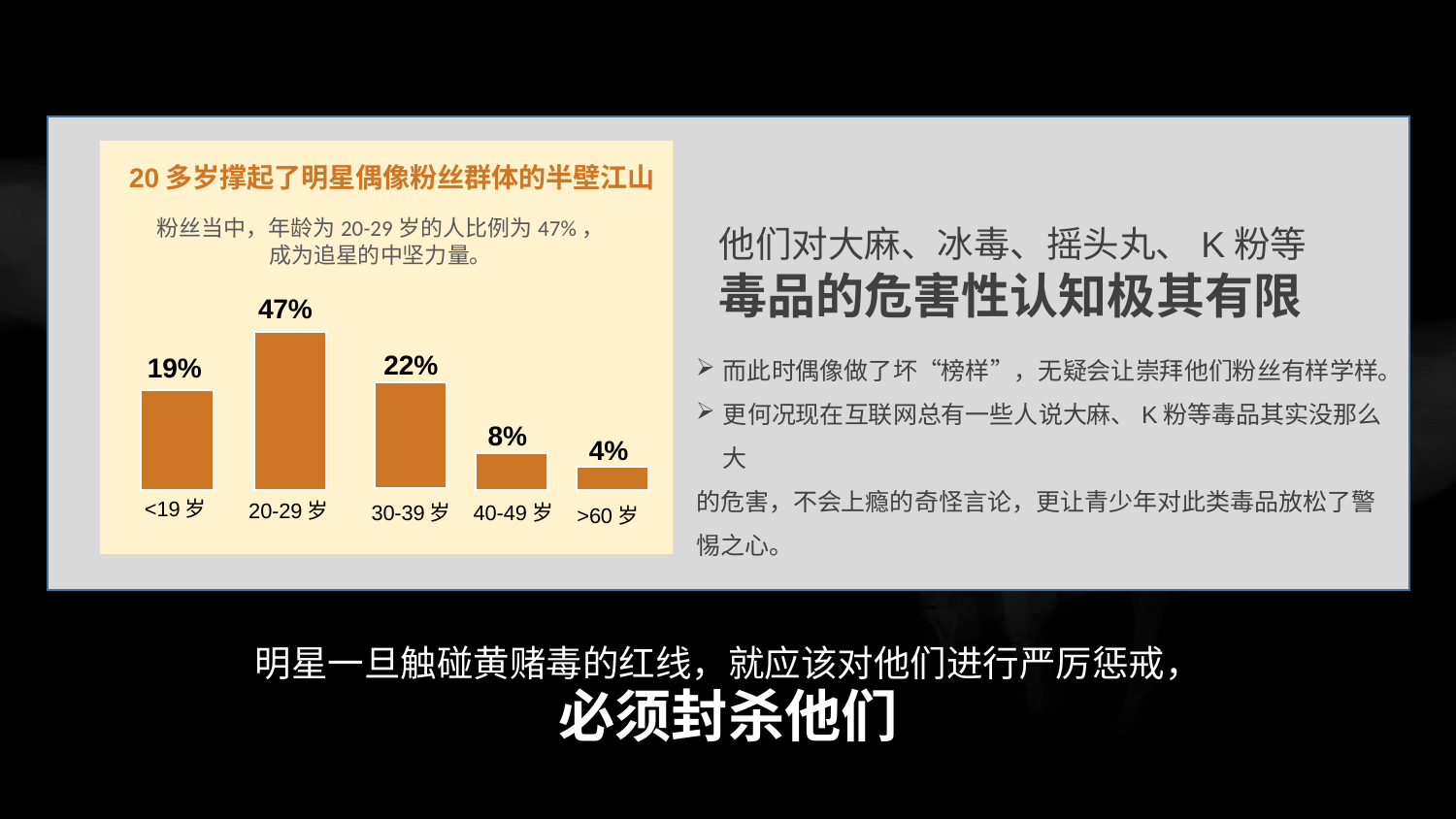

20多岁撑起了明星偶像粉丝群体的半壁江山
粉丝当中，年龄为20-29岁的人比例为47%，
成为追星的中坚力量。
47%

22%
19%

8%
4%

<19岁
20-29岁
30-39岁
40-49岁
>60岁
他们对大麻、冰毒、摇头丸、K粉等
毒品的危害性认知极其有限
而此时偶像做了坏“榜样”，无疑会让崇拜他们粉丝有样学样。
更何况现在互联网总有一些人说大麻、K粉等毒品其实没那么大
的危害，不会上瘾的奇怪言论，更让青少年对此类毒品放松了警
惕之心。
明星一旦触碰黄赌毒的红线，就应该对他们进行严厉惩戒，
必须封杀他们